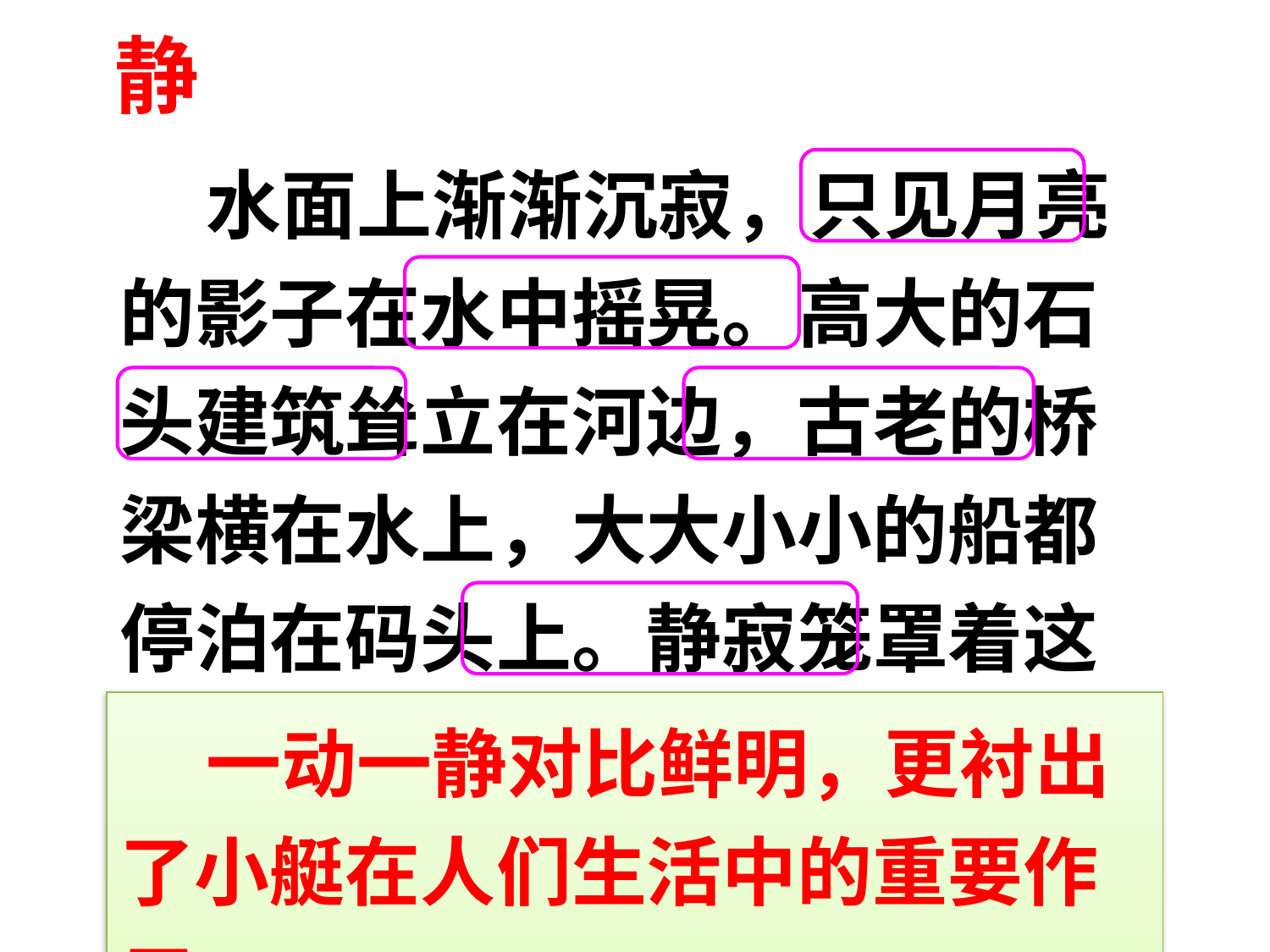

静
    水面上渐渐沉寂，只见月亮的影子在水中摇晃。高大的石头建筑耸立在河边，古老的桥梁横在水上，大大小小的船都停泊在码头上。静寂笼罩着这座水上城市，古老的威尼斯又沉沉地入睡了。

    一动一静对比鲜明，更衬出了小艇在人们生活中的重要作用。